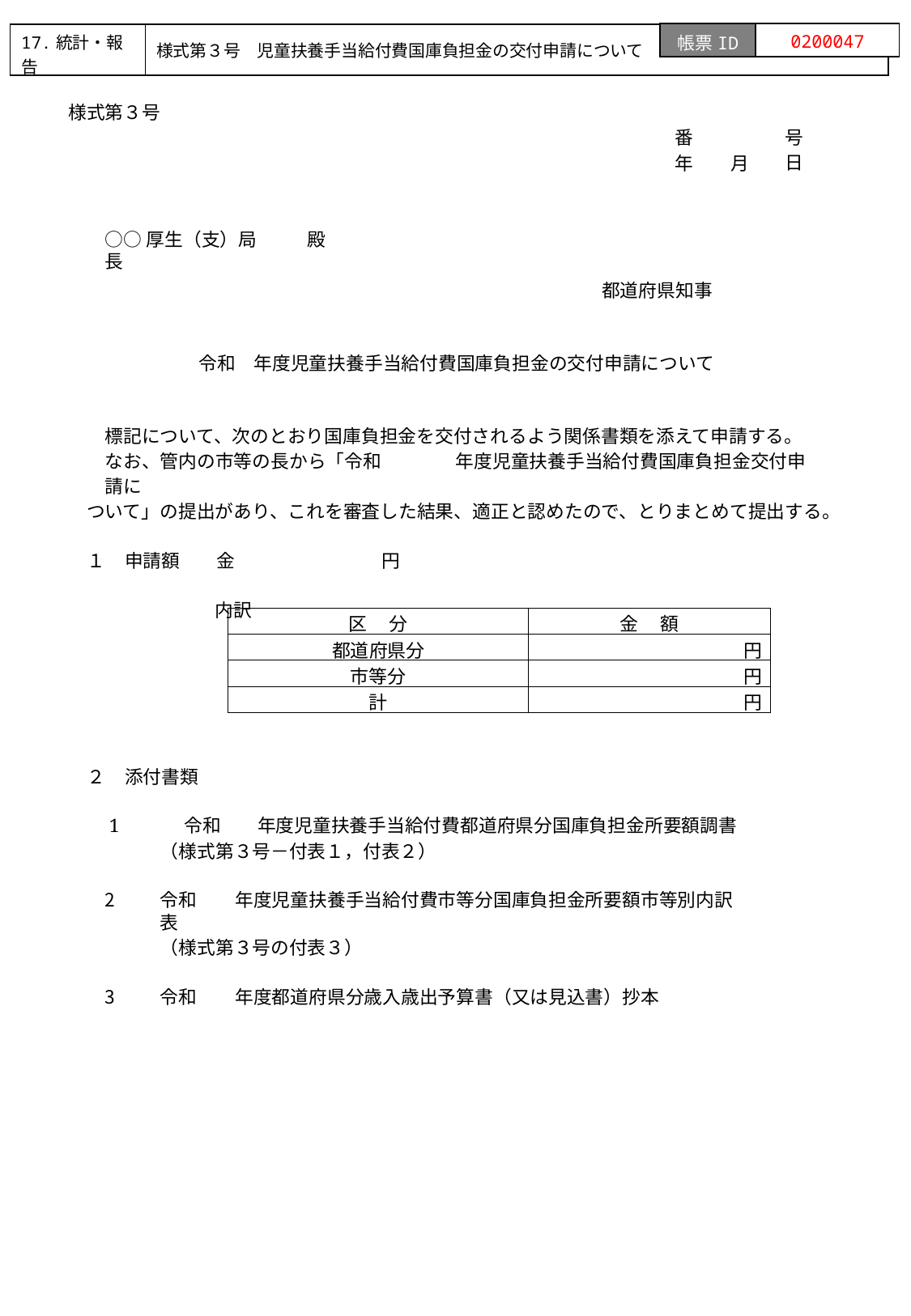

| 帳票ID | 0200047 |
| --- | --- |
| 17.統計・報告 | 様式第３号　児童扶養手当給付費国庫負担金の交付申請について |
| --- | --- |
様式第３号
番
年	月
号 日
○○厚生（支）局長
殿
都道府県知事

令和	年度児童扶養手当給付費国庫負担金の交付申請について

標記について、次のとおり国庫負担金を交付されるよう関係書類を添えて申請する。  なお、管内の市等の長から「令和	年度児童扶養手当給付費国庫負担金交付申請に
ついて」の提出があり、これを審査した結果、適正と認めたので、とりまとめて提出する。

１	申請額	金	円

内訳
| 区 分 | 金 額 |
| --- | --- |
| 都道府県分 | 円 |
| 市等分 | 円 |
| 計 | 円 |
２	添付書類

1	令和	年度児童扶養手当給付費都道府県分国庫負担金所要額調書
（様式第３号－付表１，付表２）

令和	年度児童扶養手当給付費市等分国庫負担金所要額市等別内訳表
（様式第３号の付表３）

令和	年度都道府県分歳入歳出予算書（又は見込書）抄本